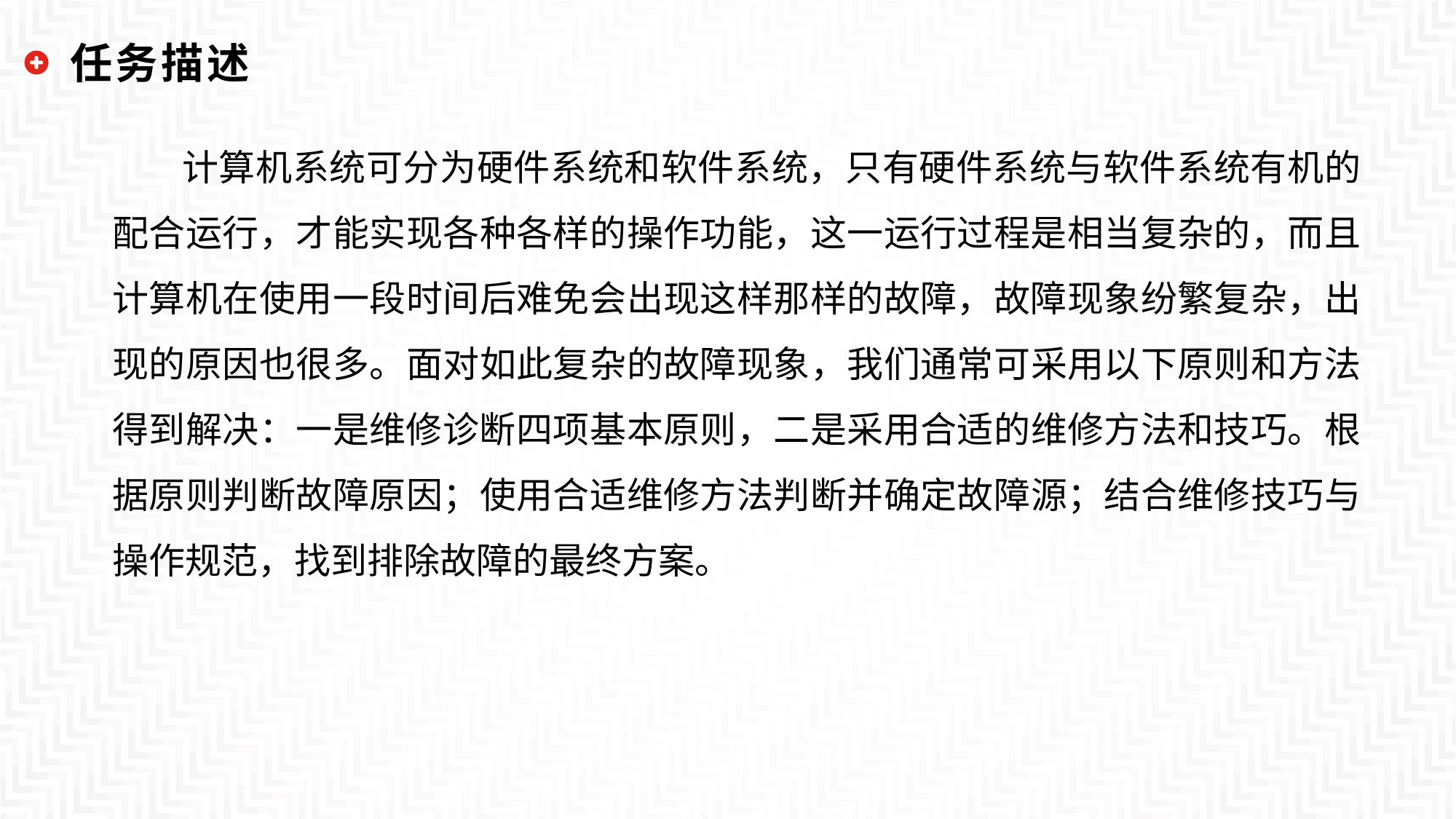

任务描述
       计算机系统可分为硬件系统和软件系统，只有硬件系统与软件系统有机的配合运行，才能实现各种各样的操作功能，这一运行过程是相当复杂的，而且计算机在使用一段时间后难免会出现这样那样的故障，故障现象纷繁复杂，出现的原因也很多。面对如此复杂的故障现象，我们通常可采用以下原则和方法得到解决：一是维修诊断四项基本原则，二是采用合适的维修方法和技巧。根据原则判断故障原因；使用合适维修方法判断并确定故障源；结合维修技巧与操作规范，找到排除故障的最终方案。